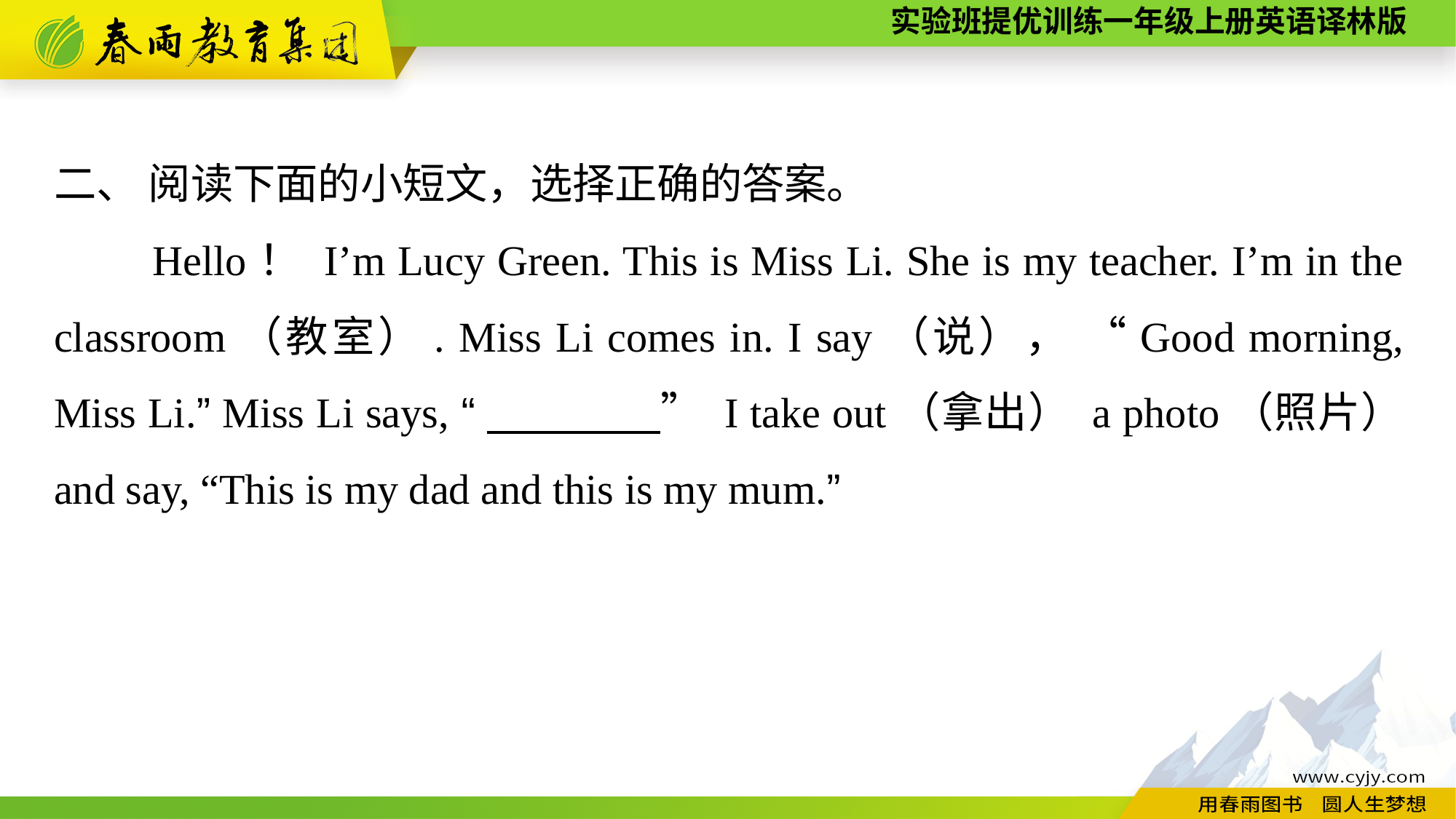

二、 阅读下面的小短文，选择正确的答案。
　　Hello！ I’m Lucy Green. This is Miss Li. She is my teacher. I’m in the classroom（教室）. Miss Li comes in. I say（说）， “Good morning, Miss Li.” Miss Li says, “　　　　” I take out（拿出） a photo（照片） and say, “This is my dad and this is my mum.”